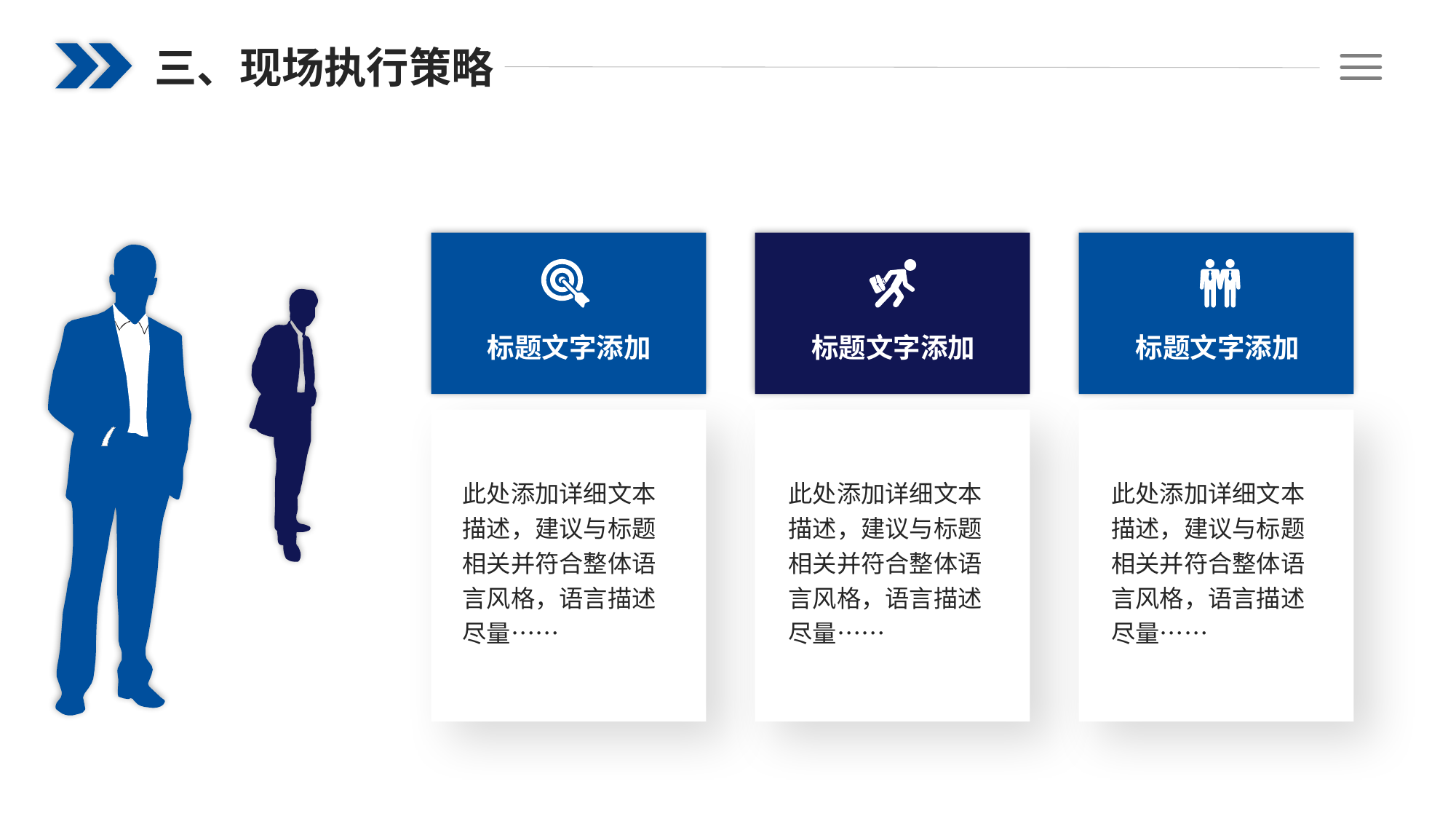

三、现场执行策略

标题文字添加

标题文字添加

标题文字添加

此处添加详细文本描述，建议与标题相关并符合整体语言风格，语言描述尽量……

此处添加详细文本描述，建议与标题相关并符合整体语言风格，语言描述尽量……

此处添加详细文本描述，建议与标题相关并符合整体语言风格，语言描述尽量……